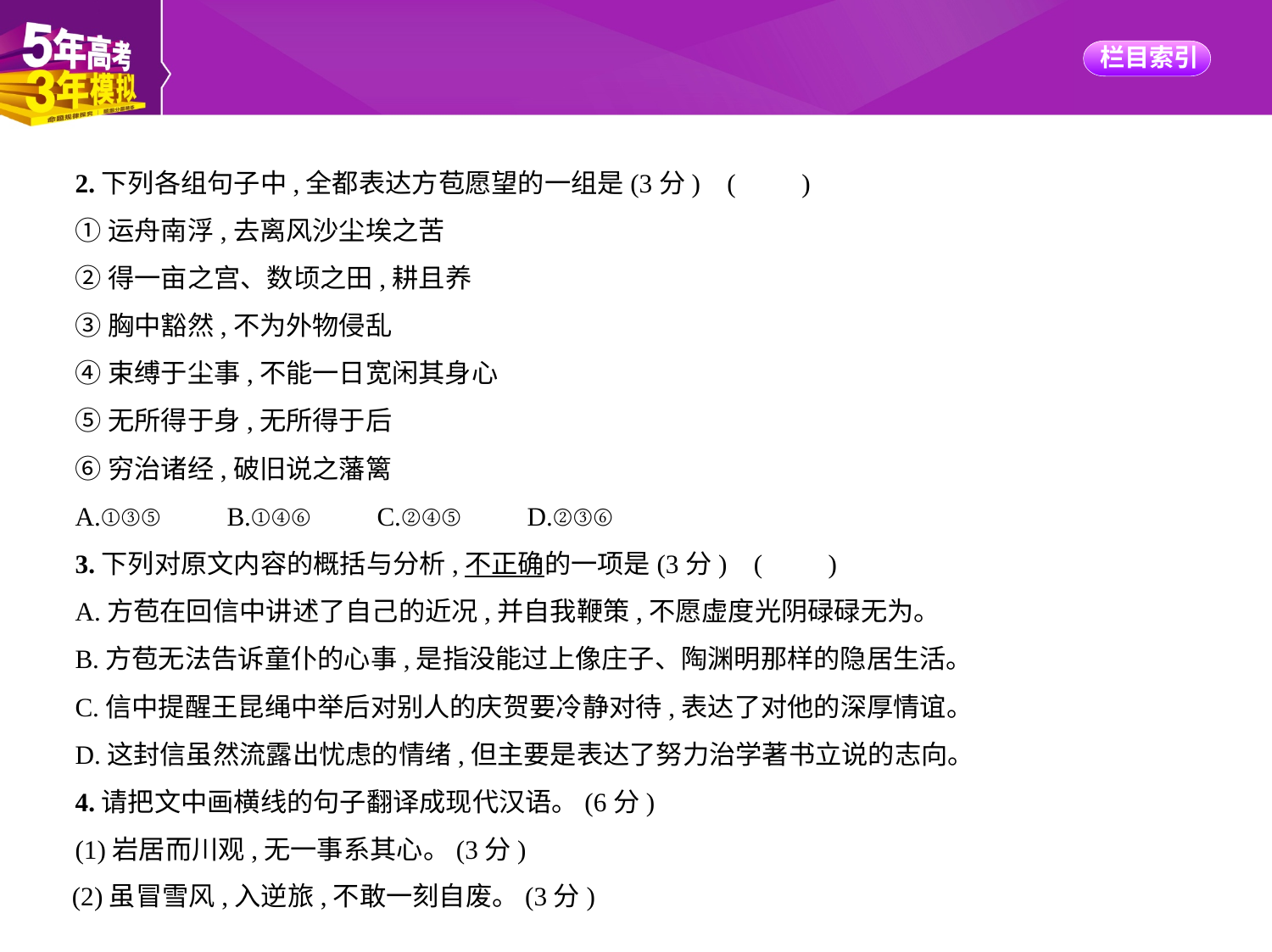

2.下列各组句子中,全都表达方苞愿望的一组是(3分) (　　)
①运舟南浮,去离风沙尘埃之苦
②得一亩之宫、数顷之田,耕且养
③胸中豁然,不为外物侵乱
④束缚于尘事,不能一日宽闲其身心
⑤无所得于身,无所得于后
⑥穷治诸经,破旧说之藩篱
A.①③⑤　　B.①④⑥　　C.②④⑤　　D.②③⑥
3.下列对原文内容的概括与分析,不正确的一项是(3分) (　　)
A.方苞在回信中讲述了自己的近况,并自我鞭策,不愿虚度光阴碌碌无为。
B.方苞无法告诉童仆的心事,是指没能过上像庄子、陶渊明那样的隐居生活。
C.信中提醒王昆绳中举后对别人的庆贺要冷静对待,表达了对他的深厚情谊。
D.这封信虽然流露出忧虑的情绪,但主要是表达了努力治学著书立说的志向。
4.请把文中画横线的句子翻译成现代汉语。(6分)
(1)岩居而川观,无一事系其心。(3分)
(2)虽冒雪风,入逆旅,不敢一刻自废。(3分)